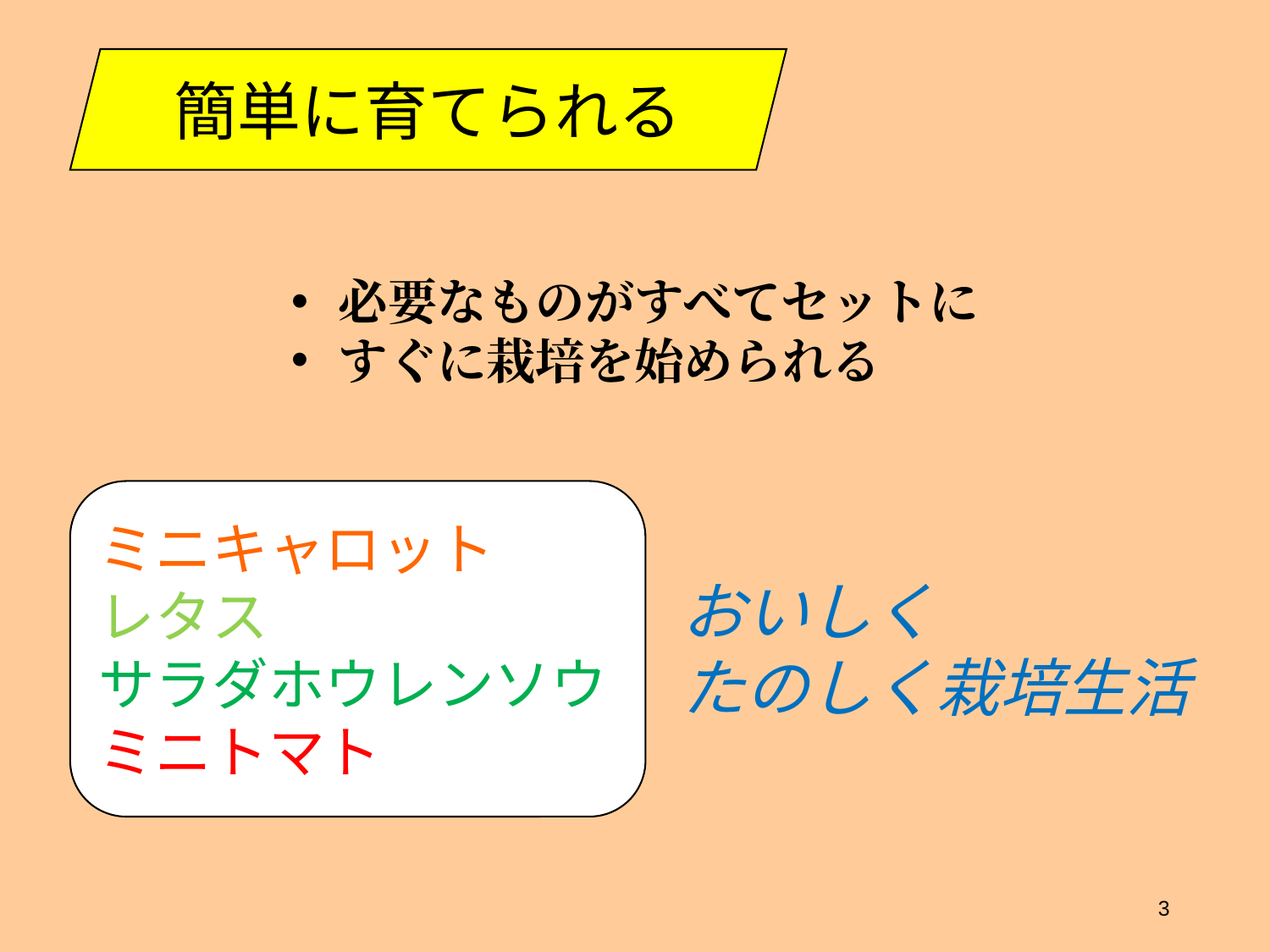

簡単に育てられる
必要なものがすべてセットに
すぐに栽培を始められる
ミニキャロット
レタス
サラダホウレンソウ
ミニトマト
おいしく
たのしく栽培生活
3